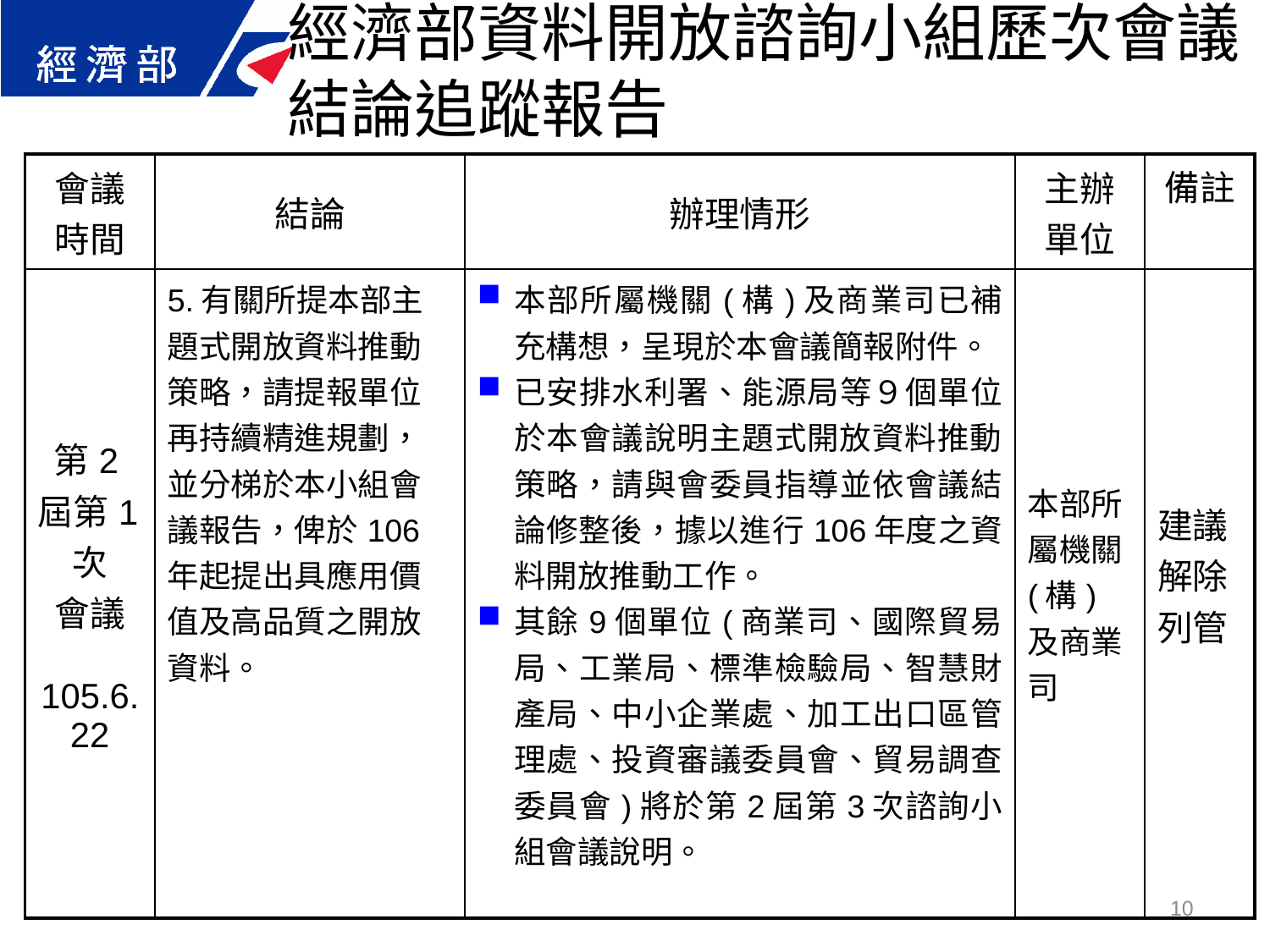

經濟部資料開放諮詢小組歷次會議結論追蹤報告
| 會議 時間 | 結論 | 辦理情形 | 主辦 單位 | 備註 |
| --- | --- | --- | --- | --- |
| 第2屆第1次 會議 105.6.22 | 5.有關所提本部主題式開放資料推動策略，請提報單位再持續精進規劃，並分梯於本小組會議報告，俾於106年起提出具應用價值及高品質之開放資料。 | 本部所屬機關(構)及商業司已補充構想，呈現於本會議簡報附件。 已安排水利署、能源局等９個單位於本會議說明主題式開放資料推動策略，請與會委員指導並依會議結論修整後，據以進行106年度之資料開放推動工作。 其餘9個單位(商業司、國際貿易局、工業局、標準檢驗局、智慧財產局、中小企業處、加工出口區管理處、投資審議委員會、貿易調查委員會)將於第2屆第3次諮詢小組會議說明。 | 本部所屬機關(構)及商業司 | 建議解除列管 |
10